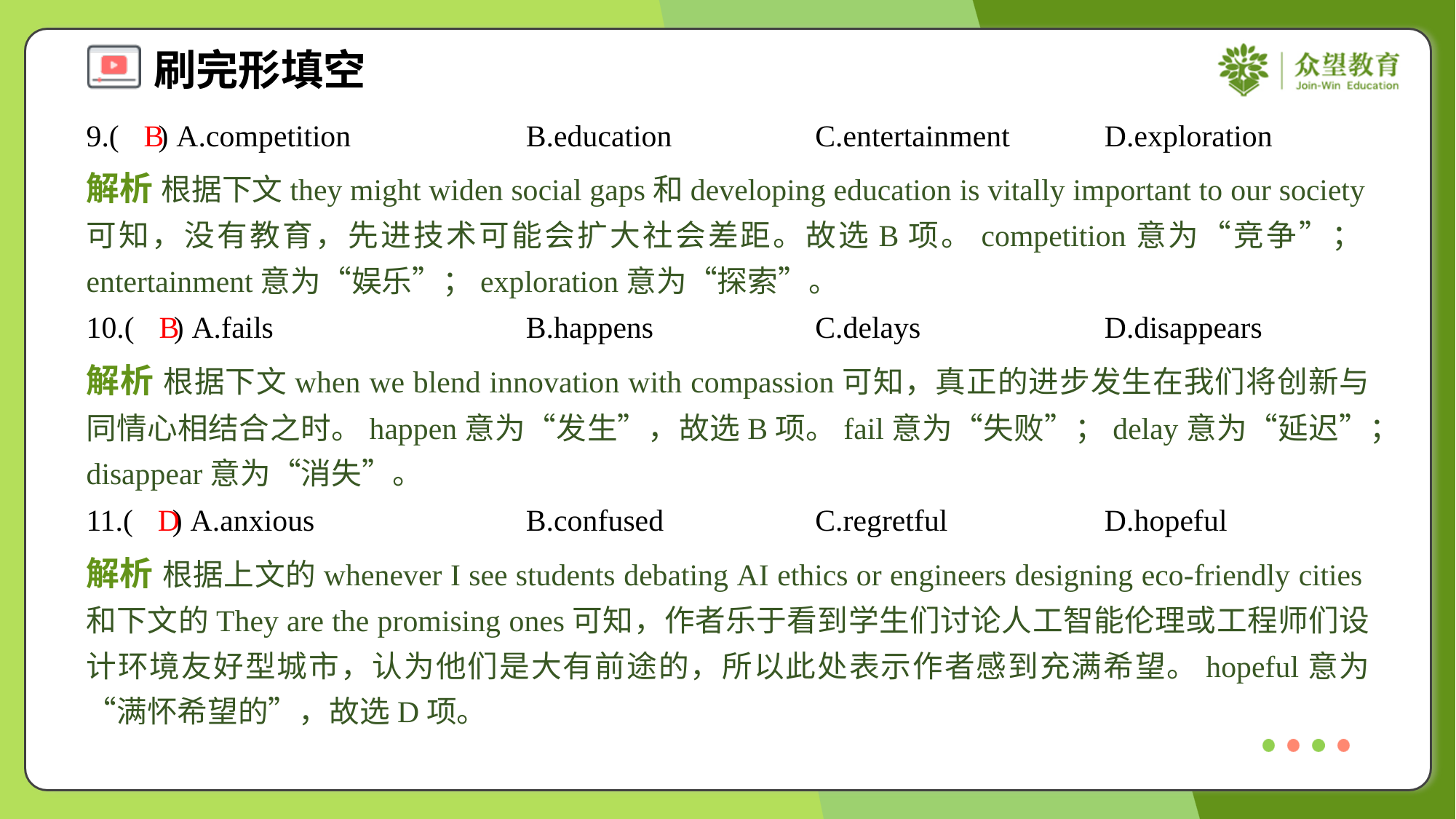

9.(     ) A.competition	B.education	C.entertainment	D.exploration
B
解析 根据下文they might widen social gaps和developing education is vitally important to our society可知，没有教育，先进技术可能会扩大社会差距。故选B项。competition意为“竞争”；entertainment意为“娱乐”；exploration意为“探索”。
10.(     ) A.fails	B.happens	C.delays	D.disappears
B
解析 根据下文when we blend innovation with compassion可知，真正的进步发生在我们将创新与同情心相结合之时。happen意为“发生”，故选B项。fail意为“失败”；delay意为“延迟”；disappear意为“消失”。
11.(     ) A.anxious	B.confused	C.regretful	D.hopeful
D
解析 根据上文的whenever I see students debating AI ethics or engineers designing eco-friendly cities和下文的They are the promising ones可知，作者乐于看到学生们讨论人工智能伦理或工程师们设计环境友好型城市，认为他们是大有前途的，所以此处表示作者感到充满希望。hopeful意为“满怀希望的”，故选D项。